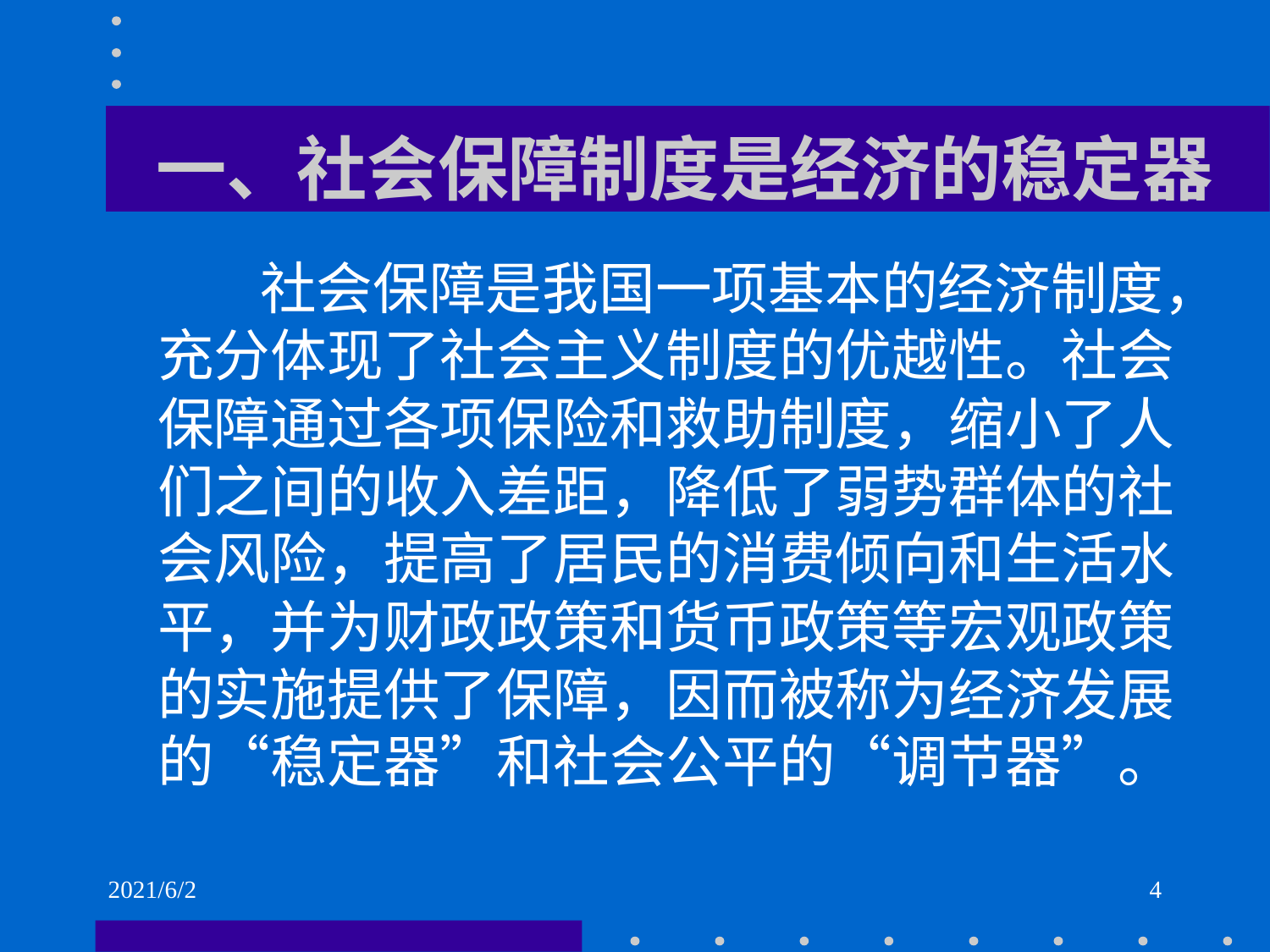

# 一、社会保障制度是经济的稳定器
       社会保障是我国一项基本的经济制度，充分体现了社会主义制度的优越性。社会保障通过各项保险和救助制度，缩小了人们之间的收入差距，降低了弱势群体的社会风险，提高了居民的消费倾向和生活水平，并为财政政策和货币政策等宏观政策的实施提供了保障，因而被称为经济发展的“稳定器”和社会公平的“调节器”。

2021/6/2
4